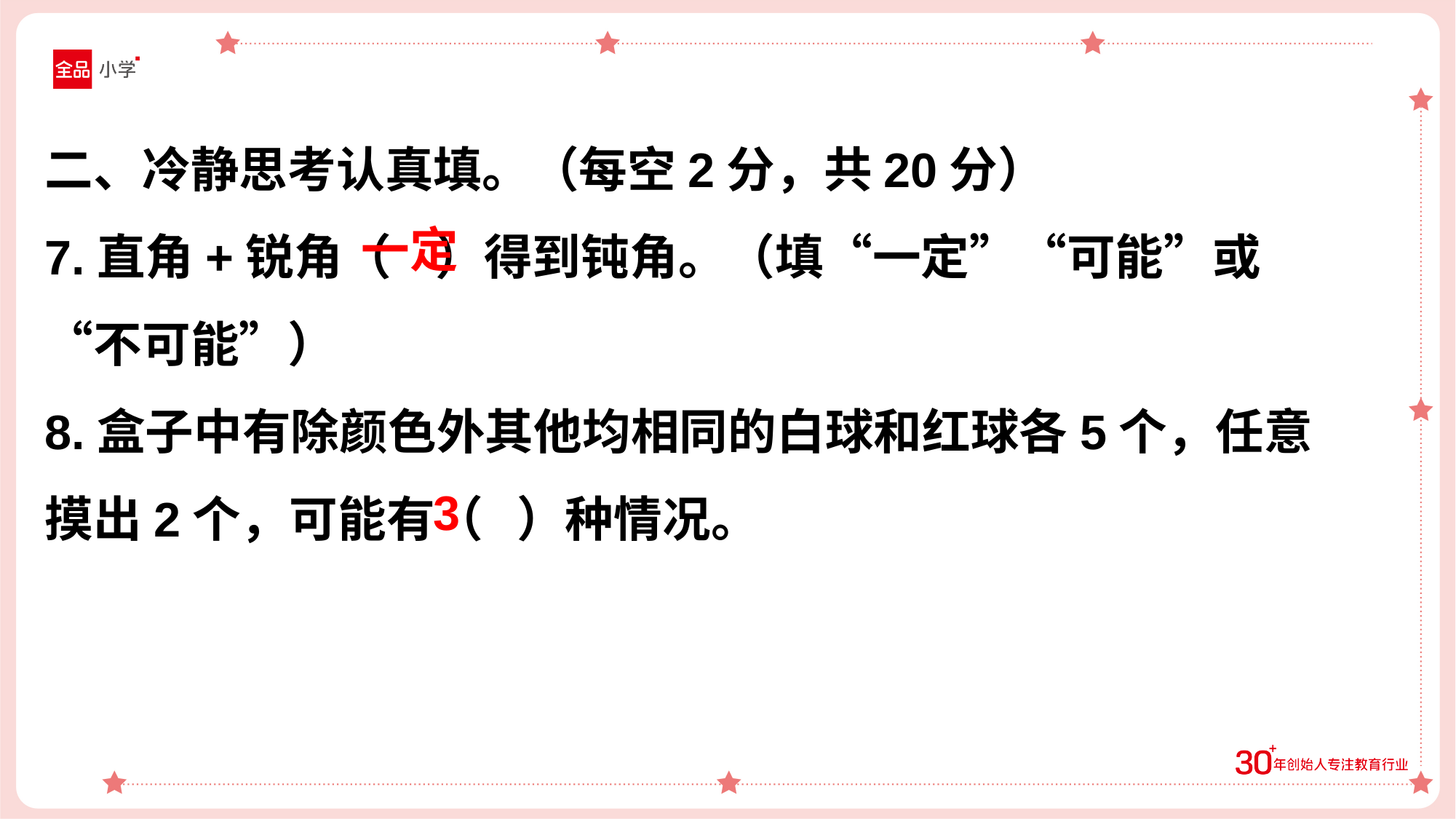

二、冷静思考认真填。（每空2分，共20分）
7.直角+锐角（    ）得到钝角。（填“一定”“可能”或“不可能”）
8.盒子中有除颜色外其他均相同的白球和红球各5个，任意摸出2个，可能有（   ）种情况。
一定
3